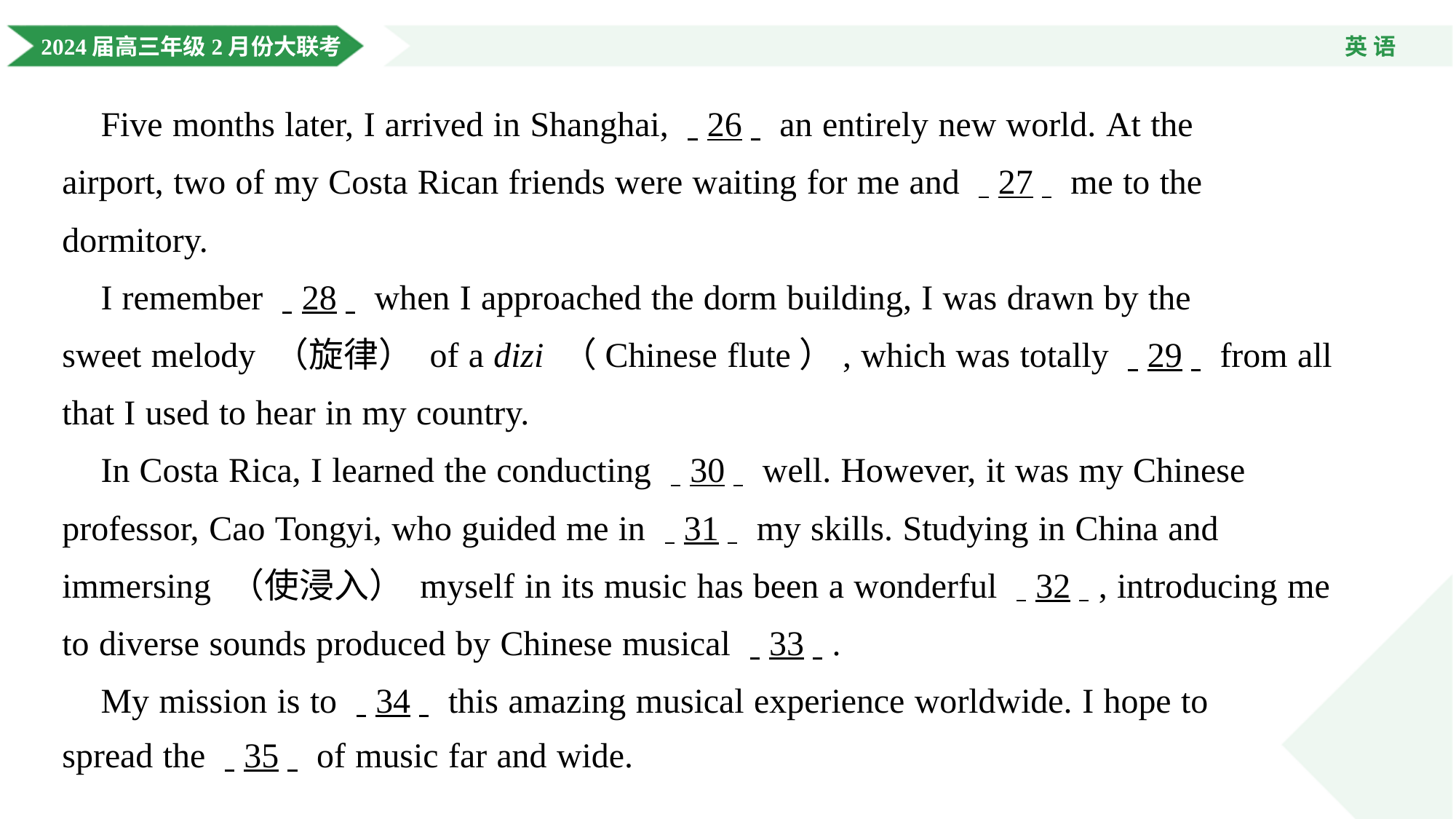

Five months later, I arrived in Shanghai, . .26. . an entirely new world. At the
airport, two of my Costa Rican friends were waiting for me and . .27. . me to the
dormitory.
    I remember . .28. . when I approached the dorm building, I was drawn by the
sweet melody （旋律） of a dizi （Chinese flute）, which was totally . .29. . from all
that I used to hear in my country.
    In Costa Rica, I learned the conducting . .30. . well. However, it was my Chinese
professor, Cao Tongyi, who guided me in . .31. . my skills. Studying in China and
immersing （使浸入） myself in its music has been a wonderful . .32. ., introducing me
to diverse sounds produced by Chinese musical . .33. ..
    My mission is to . .34. . this amazing musical experience worldwide. I hope to
spread the . .35. . of music far and wide.